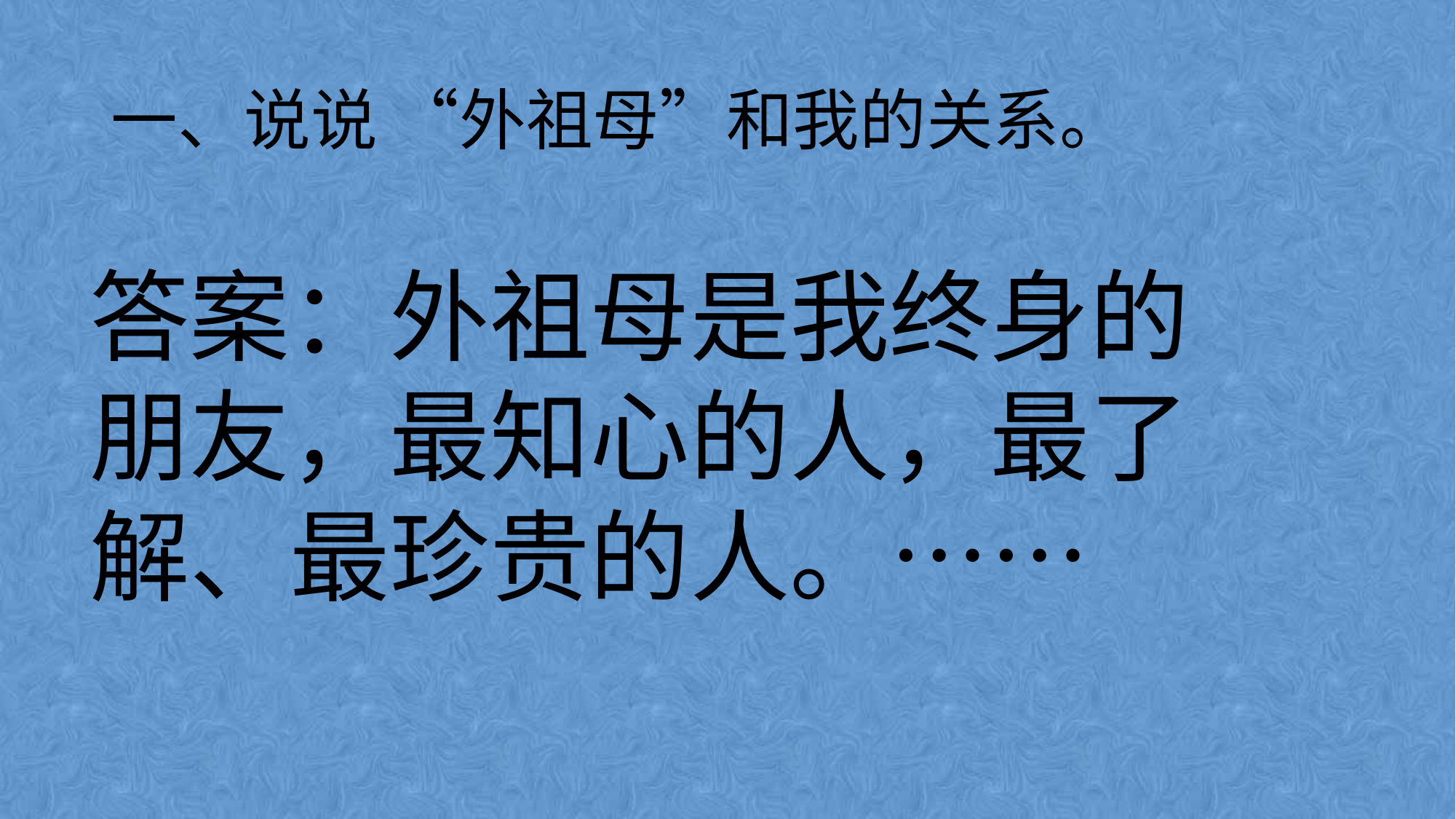

# 一、说说 “外祖母”和我的关系。
答案：外祖母是我终身的朋友，最知心的人，最了解、最珍贵的人。……